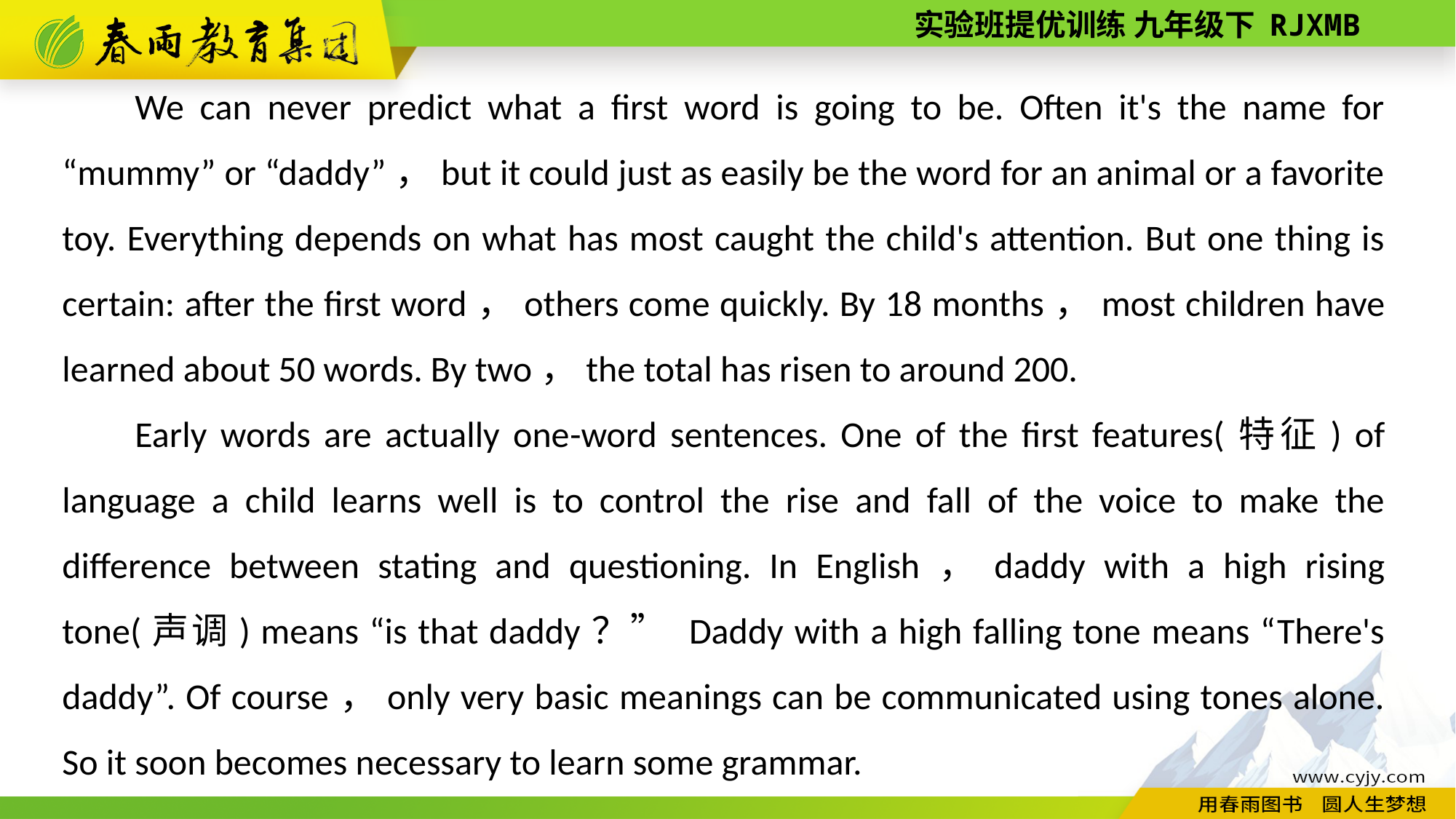

We can never predict what a first word is going to be. Often it's the name for “mummy” or “daddy”，but it could just as easily be the word for an animal or a favorite toy. Everything depends on what has most caught the child's attention. But one thing is certain: after the first word，others come quickly. By 18 months，most children have learned about 50 words. By two，the total has risen to around 200.
Early words are actually one­-word sentences. One of the first features(特征) of language a child learns well is to control the rise and fall of the voice to make the difference between stating and questioning. In English，daddy with a high rising tone(声调) means “is that daddy？” Daddy with a high falling tone means “There's daddy”. Of course，only very basic meanings can be communicated using tones alone. So it soon becomes necessary to learn some grammar.